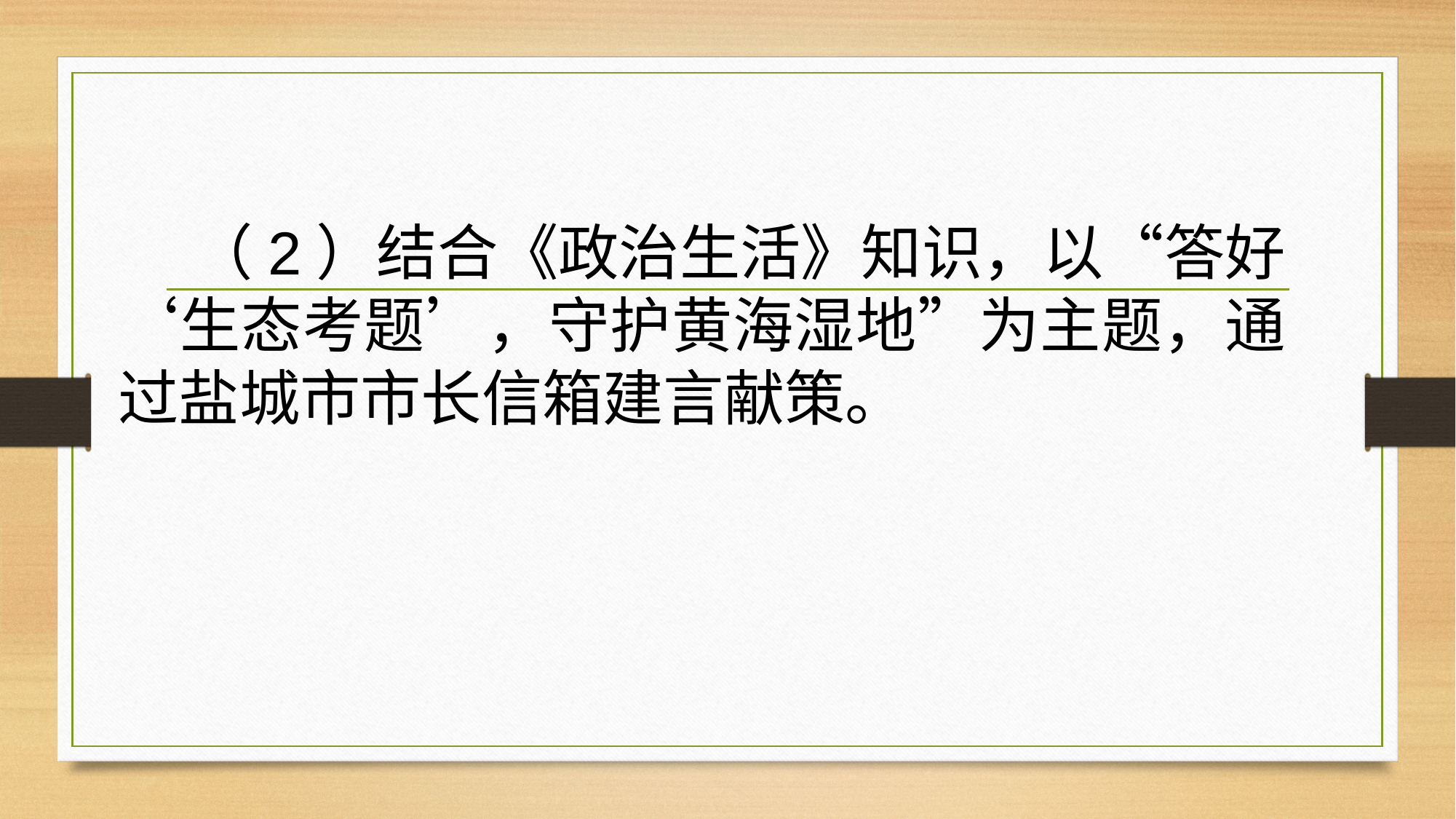

（2）结合《政治生活》知识，以“答好‘生态考题’，守护黄海湿地”为主题，通过盐城市市长信箱建言献策。